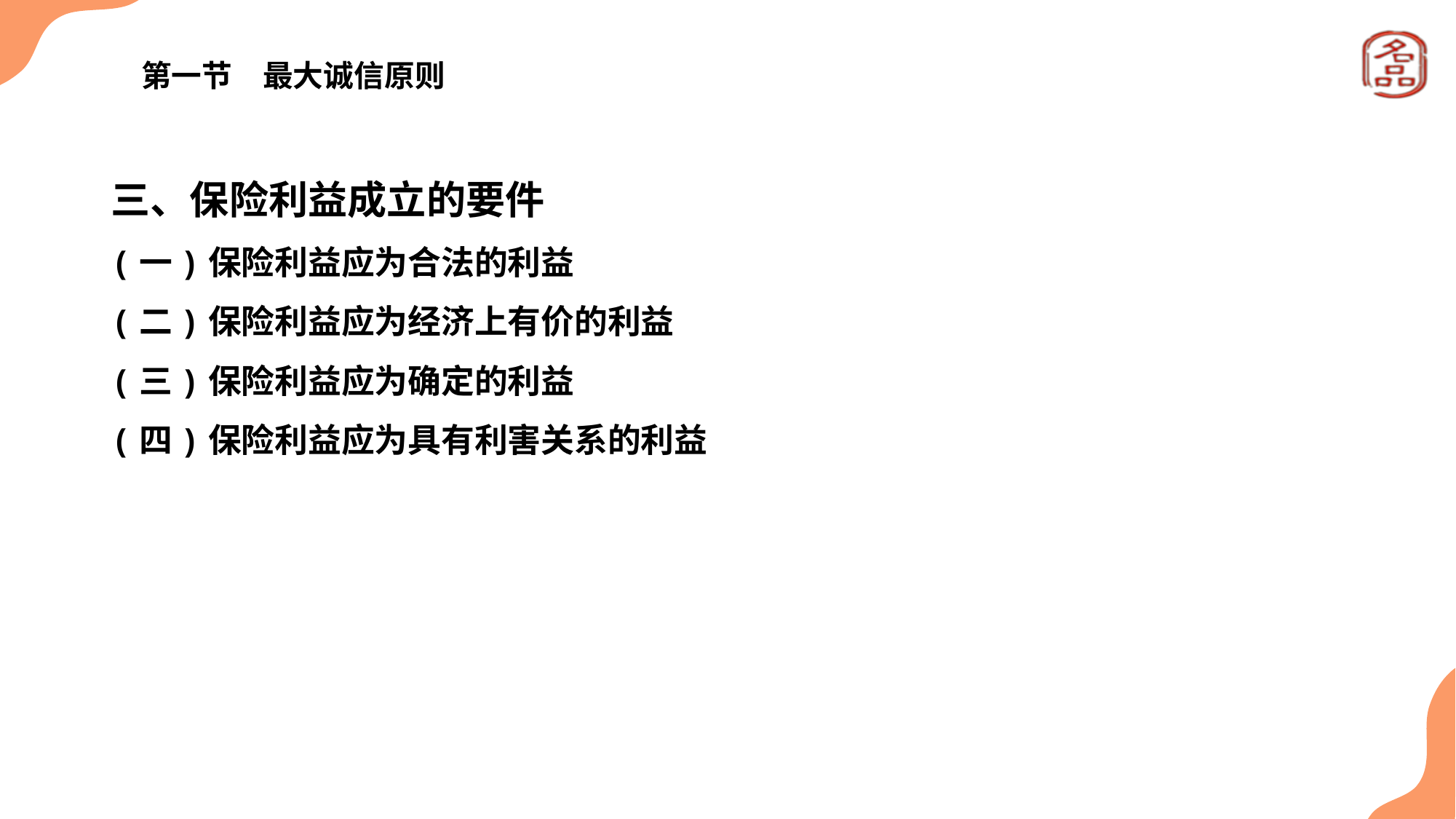

# 第一节　最大诚信原则
三、保险利益成立的要件
(一)保险利益应为合法的利益
(二)保险利益应为经济上有价的利益
(三)保险利益应为确定的利益
(四)保险利益应为具有利害关系的利益